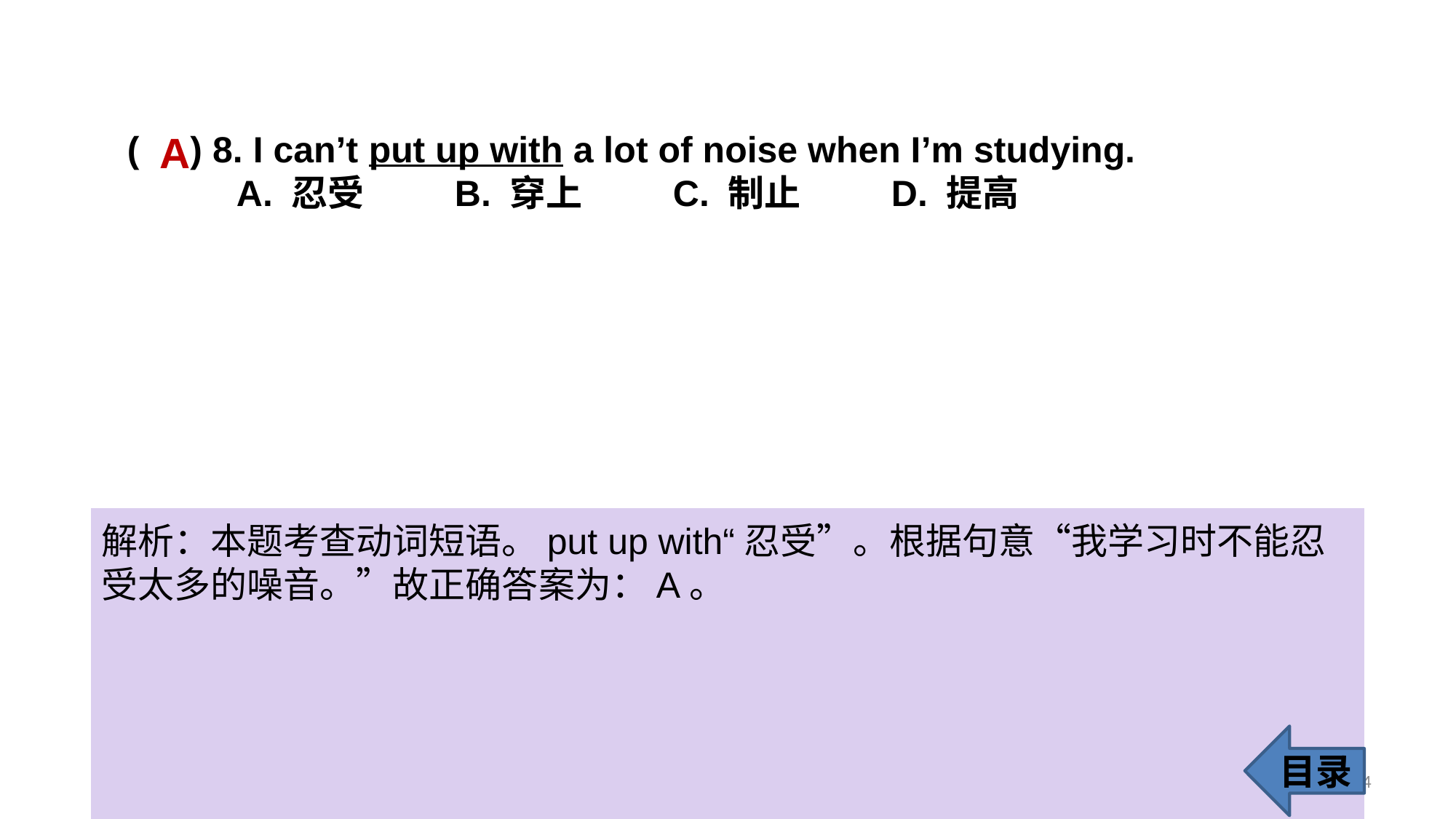

A
(     ) 8. I can’t put up with a lot of noise when I’m studying.
	A. 忍受 	B. 穿上 	C. 制止 	D. 提高

解析：本题考查动词短语。put up with“忍受”。根据句意“我学习时不能忍受太多的噪音。”故正确答案为：A。
目录
14